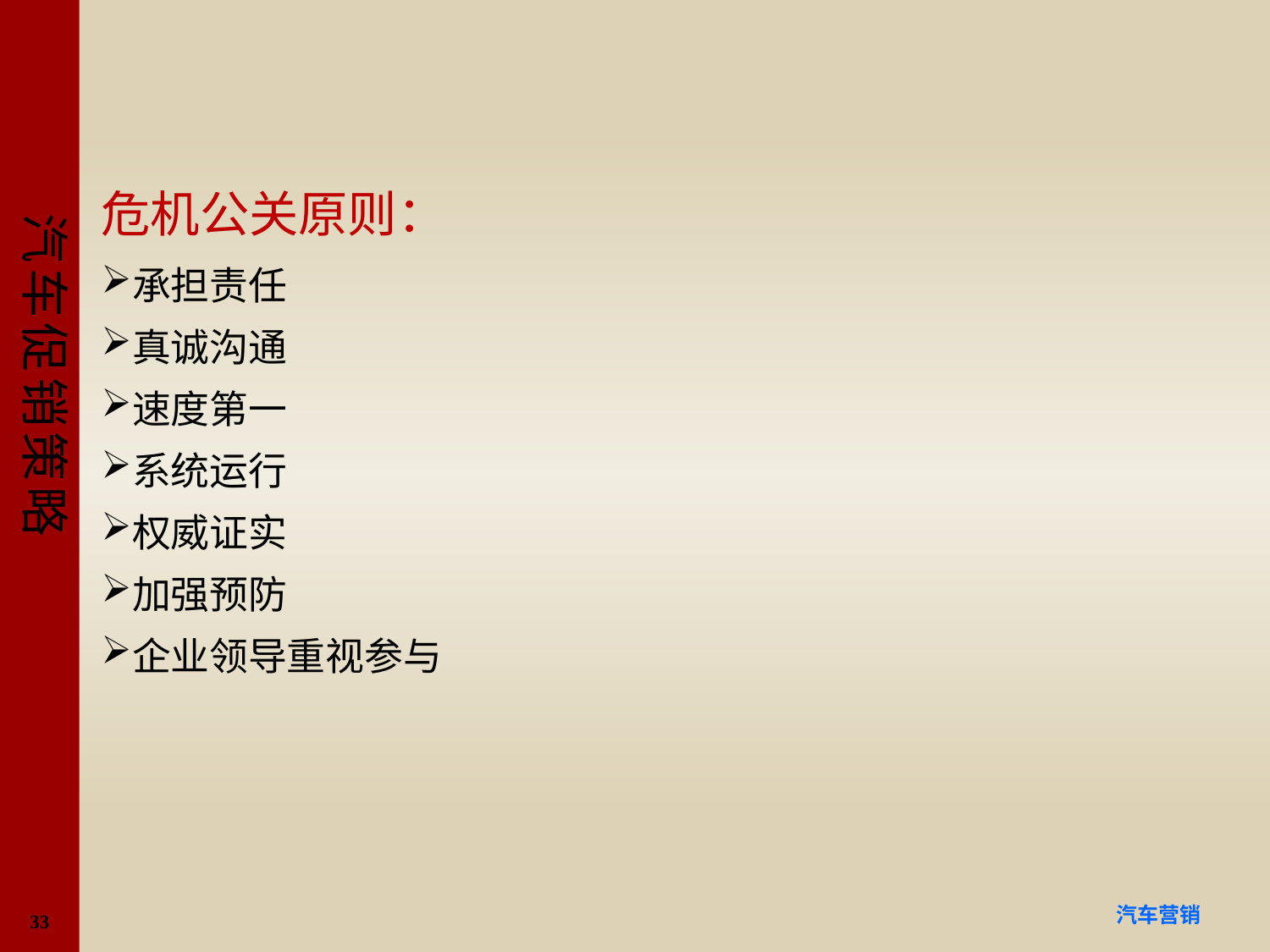

#
危机公关原则：
承担责任
真诚沟通
速度第一
系统运行
权威证实
加强预防
企业领导重视参与

33